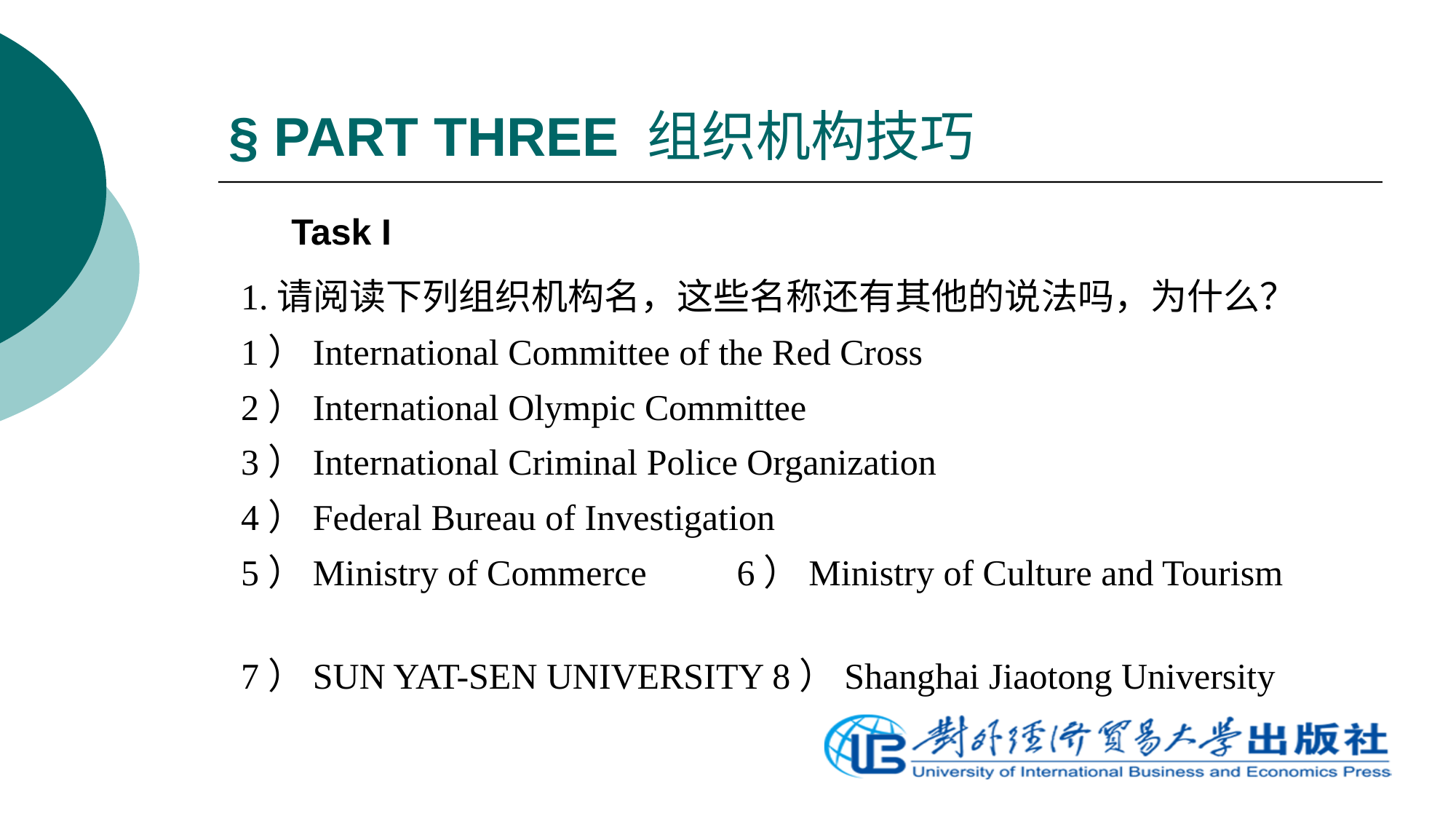

# § PART THREE 组织机构技巧
Task I
1.请阅读下列组织机构名，这些名称还有其他的说法吗，为什么？
1）International Committee of the Red Cross
2）International Olympic Committee
3）International Criminal Police Organization
4）Federal Bureau of Investigation
5）Ministry of Commerce	  6）Ministry of Culture and Tourism
7）SUN YAT-SEN UNIVERSITY 8）Shanghai Jiaotong University